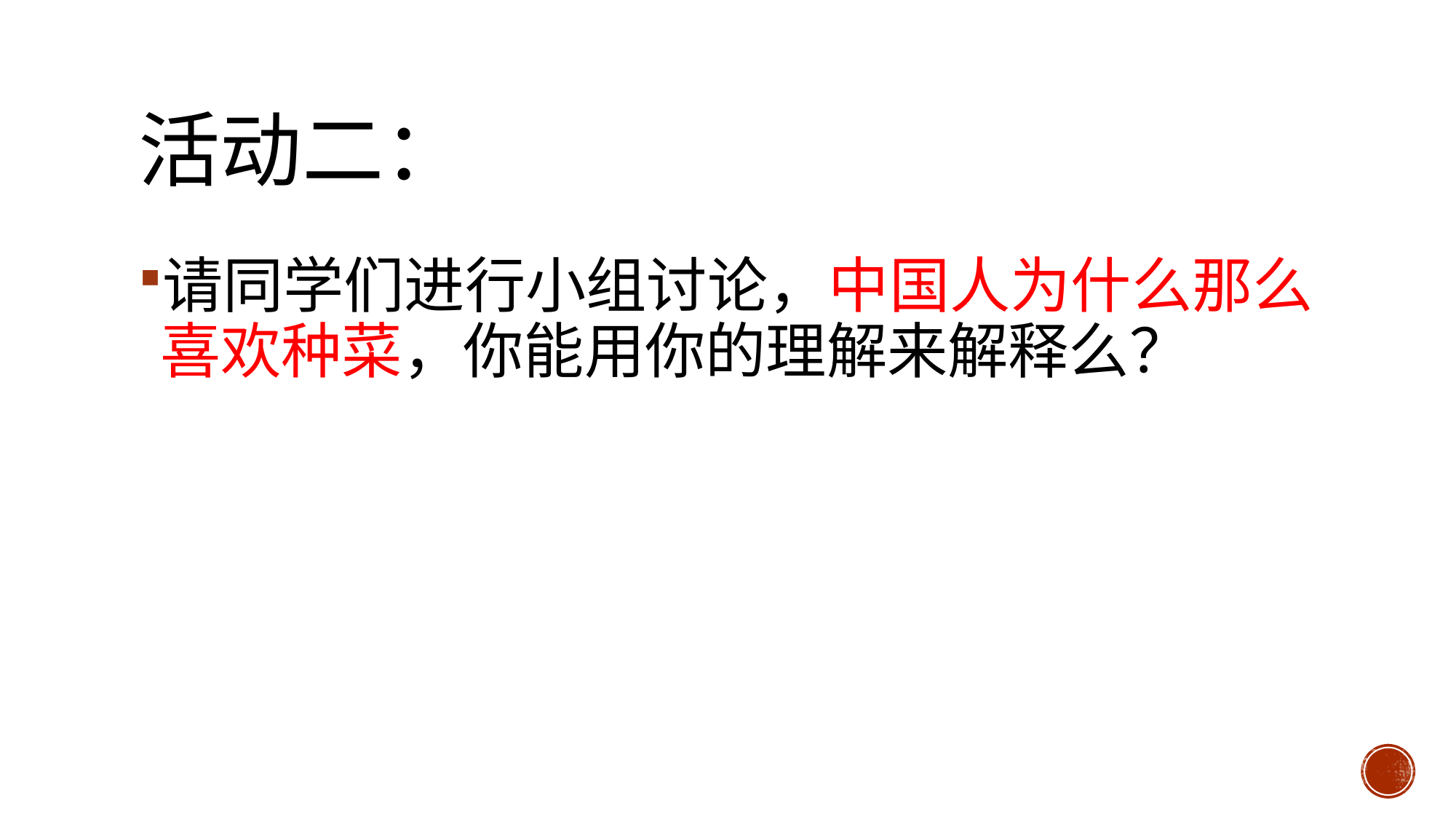

# 活动二：
请同学们进行小组讨论，中国人为什么那么喜欢种菜，你能用你的理解来解释么？